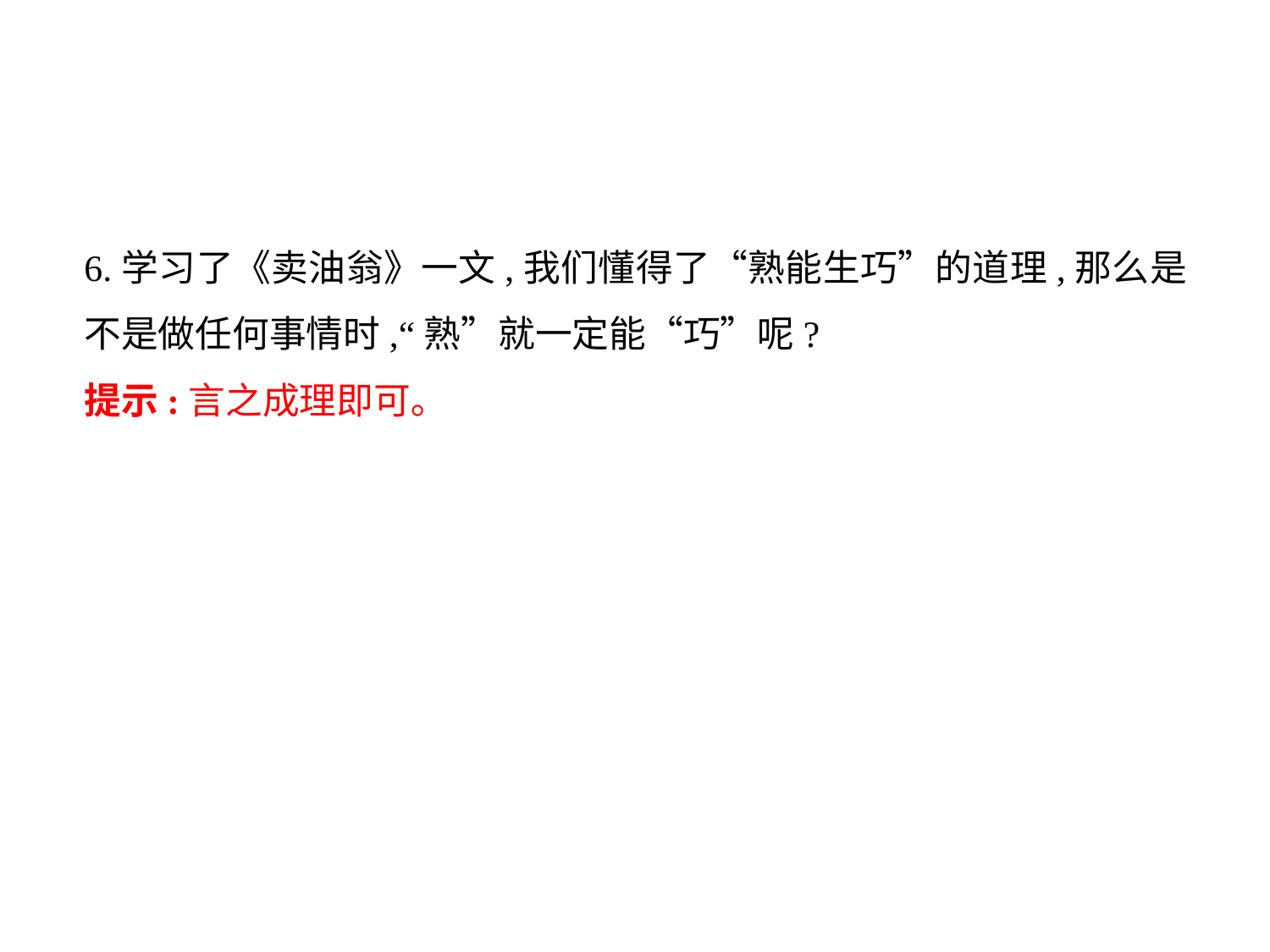

6.学习了《卖油翁》一文,我们懂得了“熟能生巧”的道理,那么是不是做任何事情时,“熟”就一定能“巧”呢?
提示:言之成理即可｡